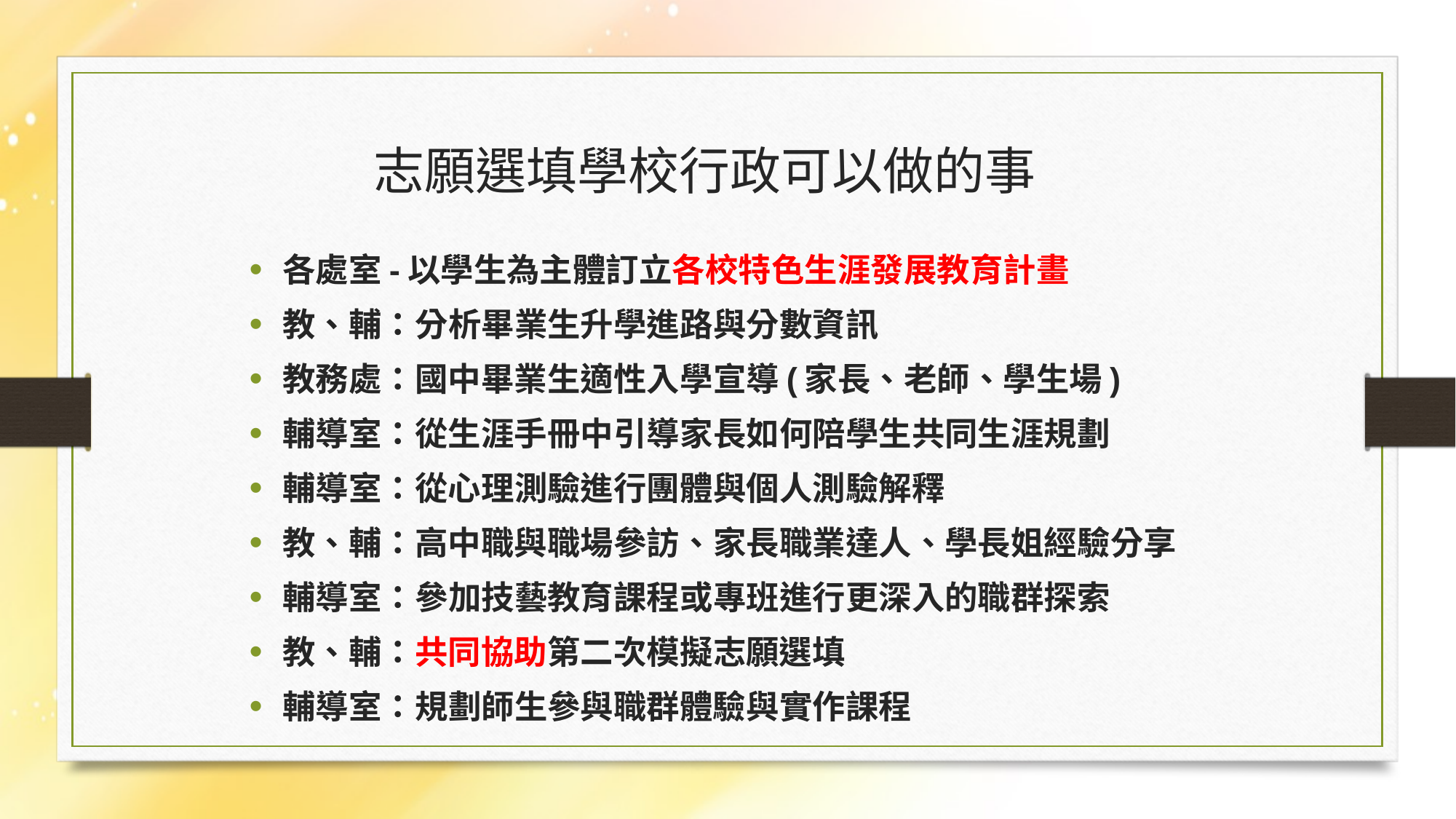

志願選填學校行政可以做的事
各處室-以學生為主體訂立各校特色生涯發展教育計畫
教、輔：分析畢業生升學進路與分數資訊
教務處：國中畢業生適性入學宣導(家長、老師、學生場)
輔導室：從生涯手冊中引導家長如何陪學生共同生涯規劃
輔導室：從心理測驗進行團體與個人測驗解釋
教、輔：高中職與職場參訪、家長職業達人、學長姐經驗分享
輔導室：參加技藝教育課程或專班進行更深入的職群探索
教、輔：共同協助第二次模擬志願選填
輔導室：規劃師生參與職群體驗與實作課程